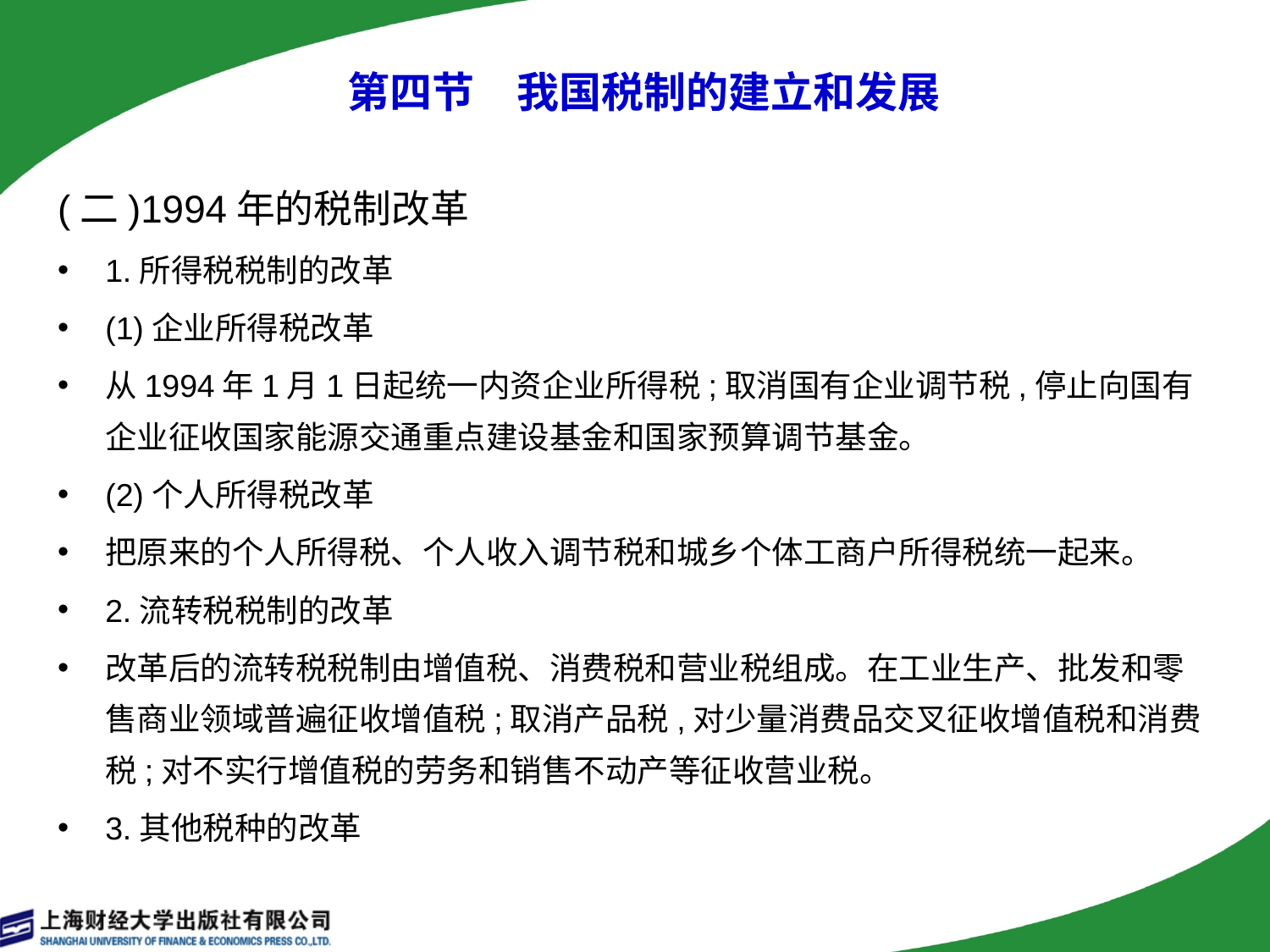

第四节　我国税制的建立和发展
(二)1994年的税制改革
1.所得税税制的改革
(1)企业所得税改革
从1994年1月1日起统一内资企业所得税;取消国有企业调节税,停止向国有企业征收国家能源交通重点建设基金和国家预算调节基金。
(2)个人所得税改革
把原来的个人所得税、个人收入调节税和城乡个体工商户所得税统一起来。
2.流转税税制的改革
改革后的流转税税制由增值税、消费税和营业税组成。在工业生产、批发和零售商业领域普遍征收增值税;取消产品税,对少量消费品交叉征收增值税和消费税;对不实行增值税的劳务和销售不动产等征收营业税。
3.其他税种的改革